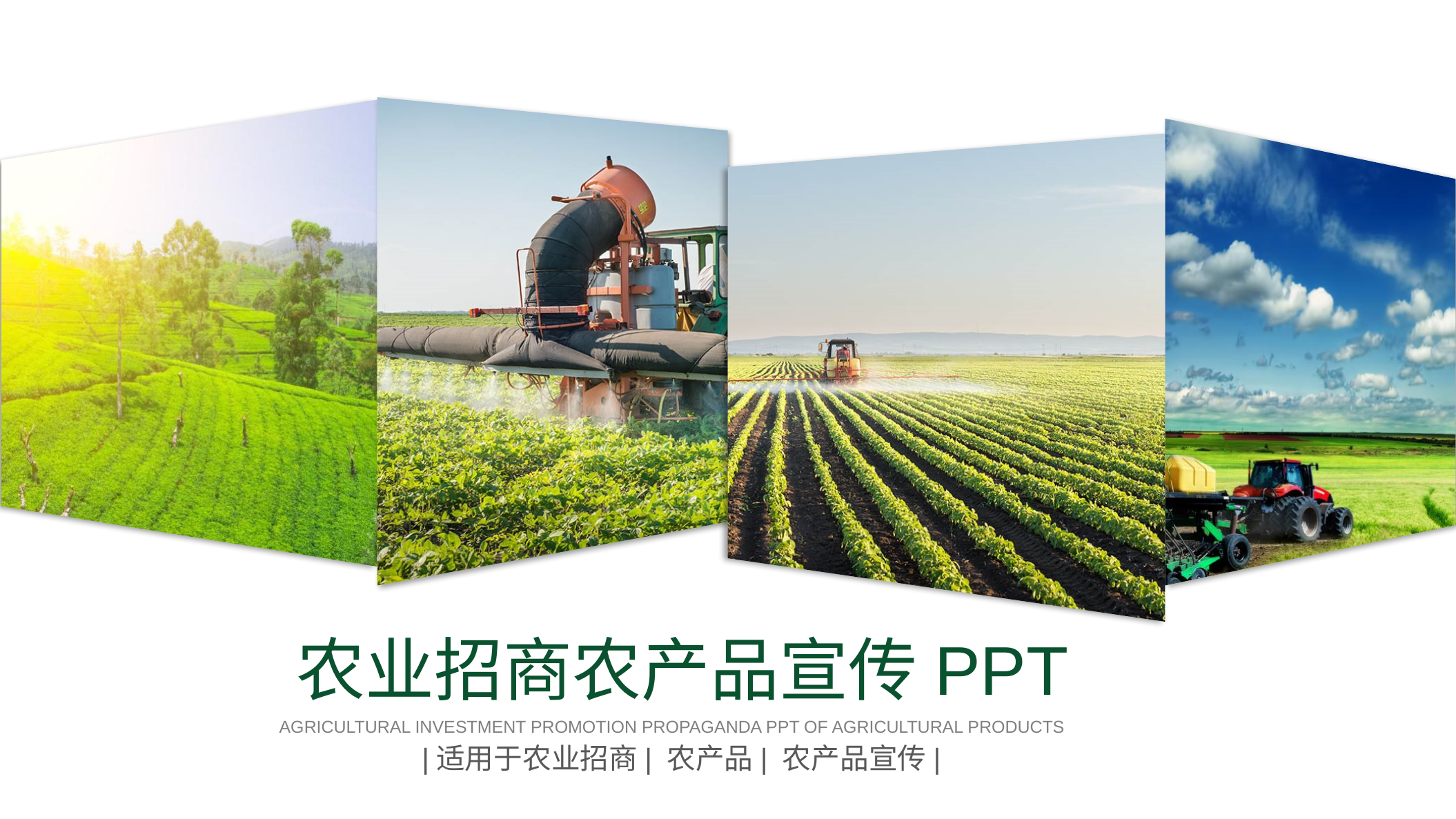

农业招商农产品宣传PPT
Agricultural investment promotion propaganda PPT of agricultural products
|适用于农业招商| 农产品| 农产品宣传|